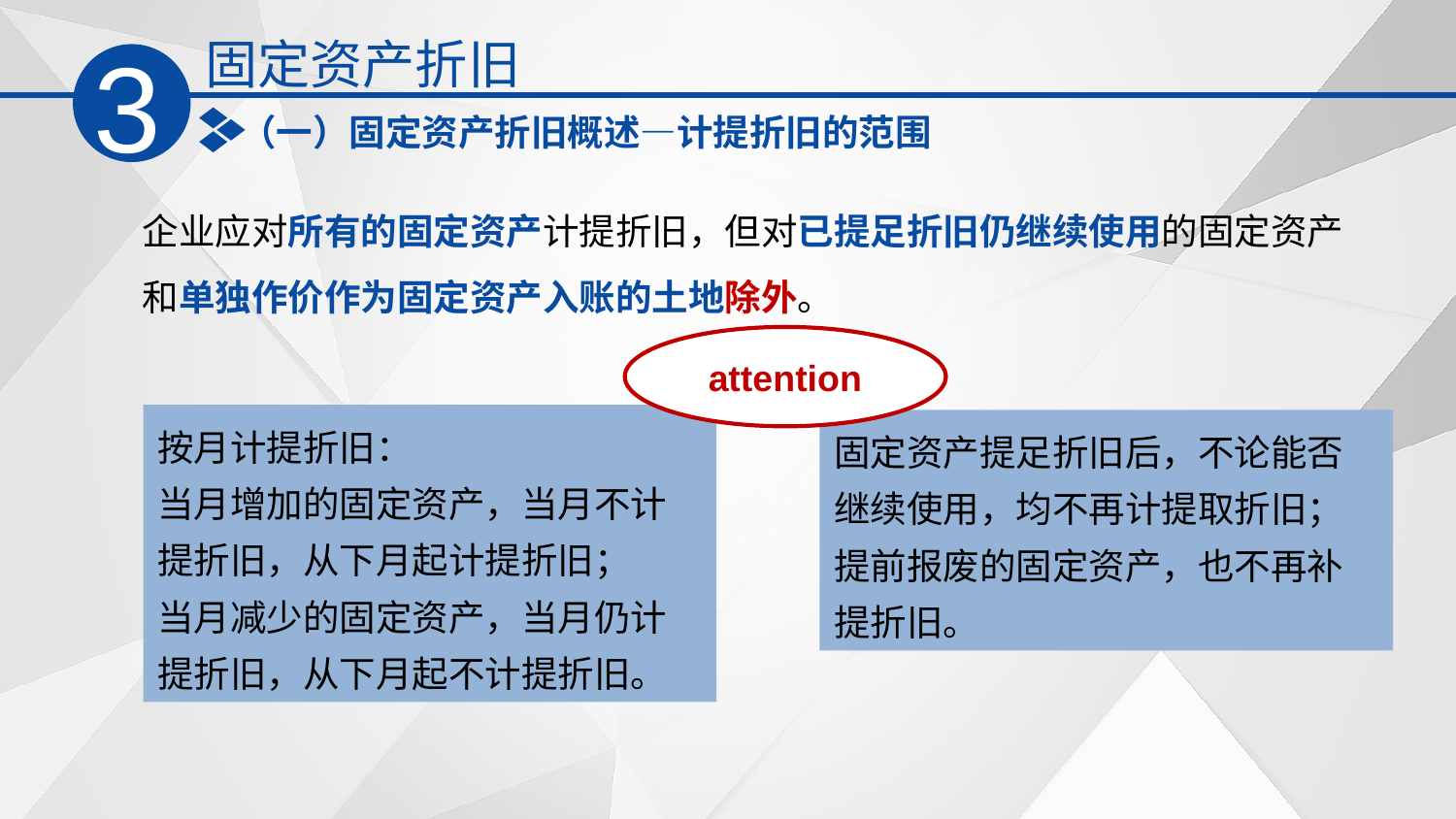

固定资产折旧
3

（一）固定资产折旧概述—计提折旧的范围

企业应对所有的固定资产计提折旧，但对已提足折旧仍继续使用的固定资产和单独作价作为固定资产入账的土地除外。
attention
按月计提折旧：
当月增加的固定资产，当月不计提折旧，从下月起计提折旧；
当月减少的固定资产，当月仍计提折旧，从下月起不计提折旧。
固定资产提足折旧后，不论能否继续使用，均不再计提取折旧；提前报废的固定资产，也不再补提折旧。